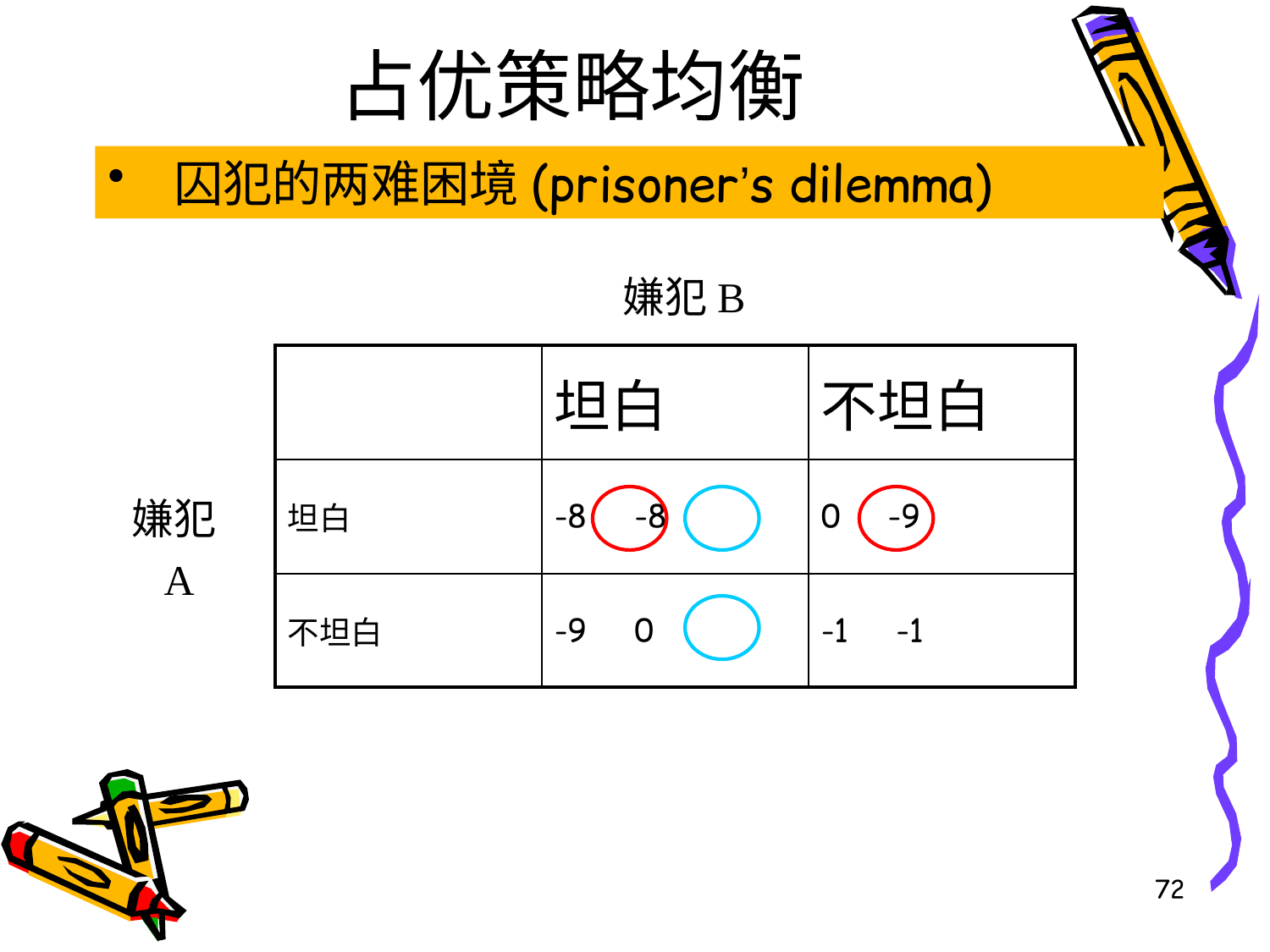

# 占优策略均衡
囚犯的两难困境(prisoner’s dilemma)
嫌犯B
|  | 坦白 | 不坦白 |
| --- | --- | --- |
| 坦白 | -8 -8 | 0 -9 |
| 不坦白 | -9 0 | -1 -1 |
嫌犯A

72